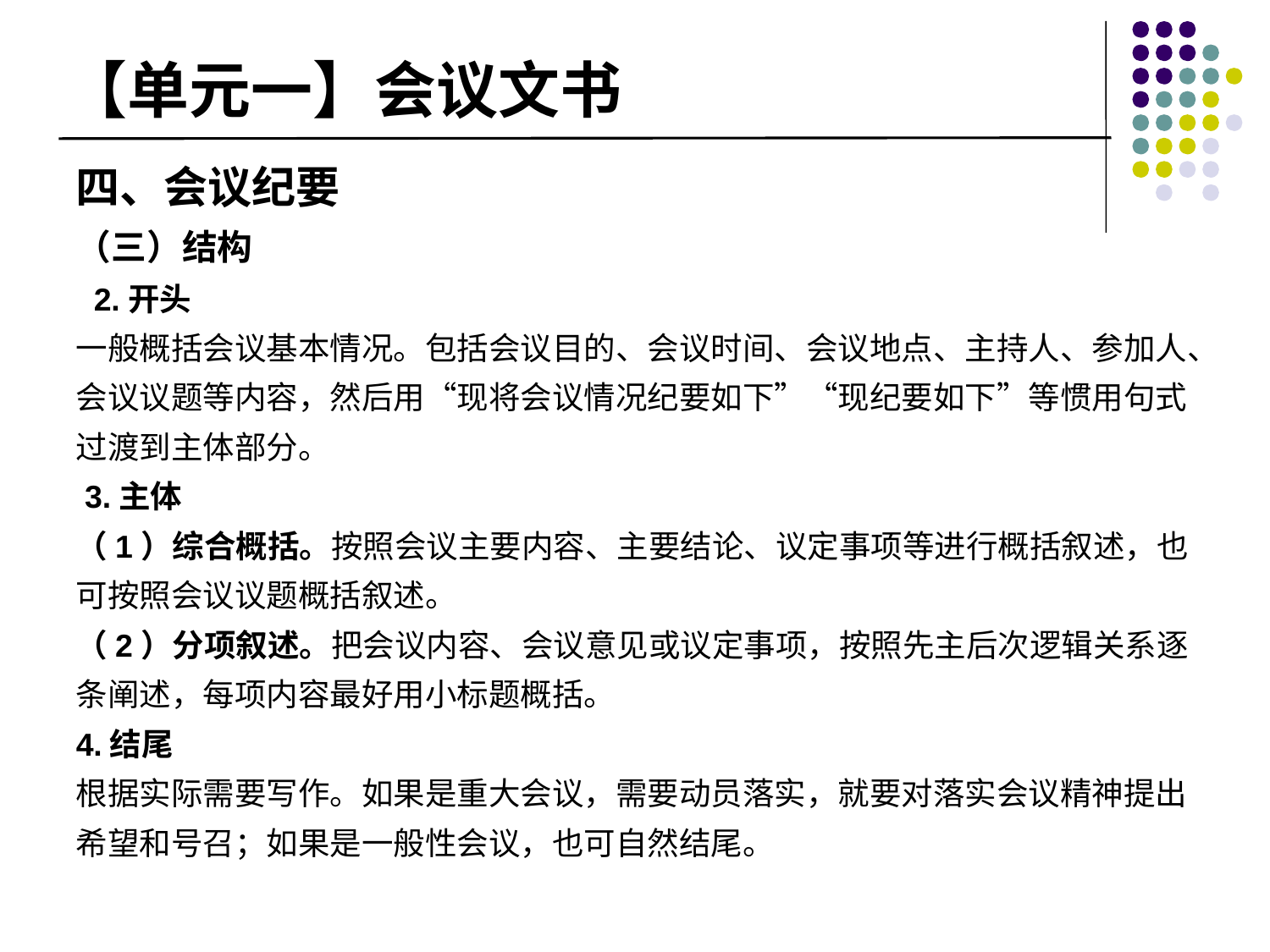

# 【单元一】会议文书
四、会议纪要
（三）结构
  2.开头
一般概括会议基本情况。包括会议目的、会议时间、会议地点、主持人、参加人、会议议题等内容，然后用“现将会议情况纪要如下”“现纪要如下”等惯用句式过渡到主体部分。
 3.主体
（1）综合概括。按照会议主要内容、主要结论、议定事项等进行概括叙述，也可按照会议议题概括叙述。
（2）分项叙述。把会议内容、会议意见或议定事项，按照先主后次逻辑关系逐条阐述，每项内容最好用小标题概括。
4.结尾
根据实际需要写作。如果是重大会议，需要动员落实，就要对落实会议精神提出希望和号召；如果是一般性会议，也可自然结尾。